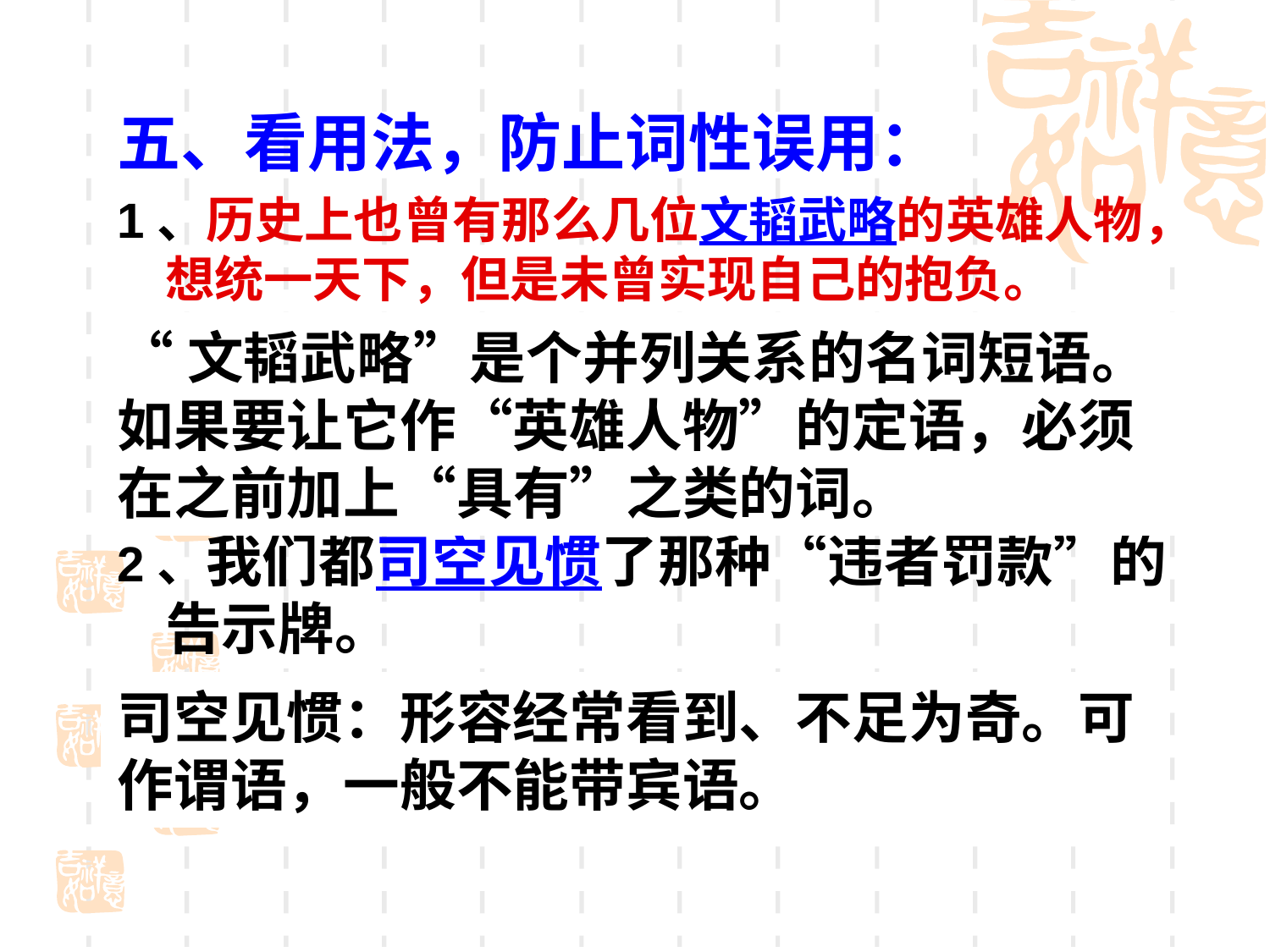

五、看用法，防止词性误用：
1、历史上也曾有那么几位文韬武略的英雄人物，想统一天下，但是未曾实现自己的抱负。

2、我们都司空见惯了那种“违者罚款”的告示牌。
“文韬武略”是个并列关系的名词短语。如果要让它作“英雄人物”的定语，必须在之前加上“具有”之类的词。
司空见惯：形容经常看到、不足为奇。可作谓语，一般不能带宾语。